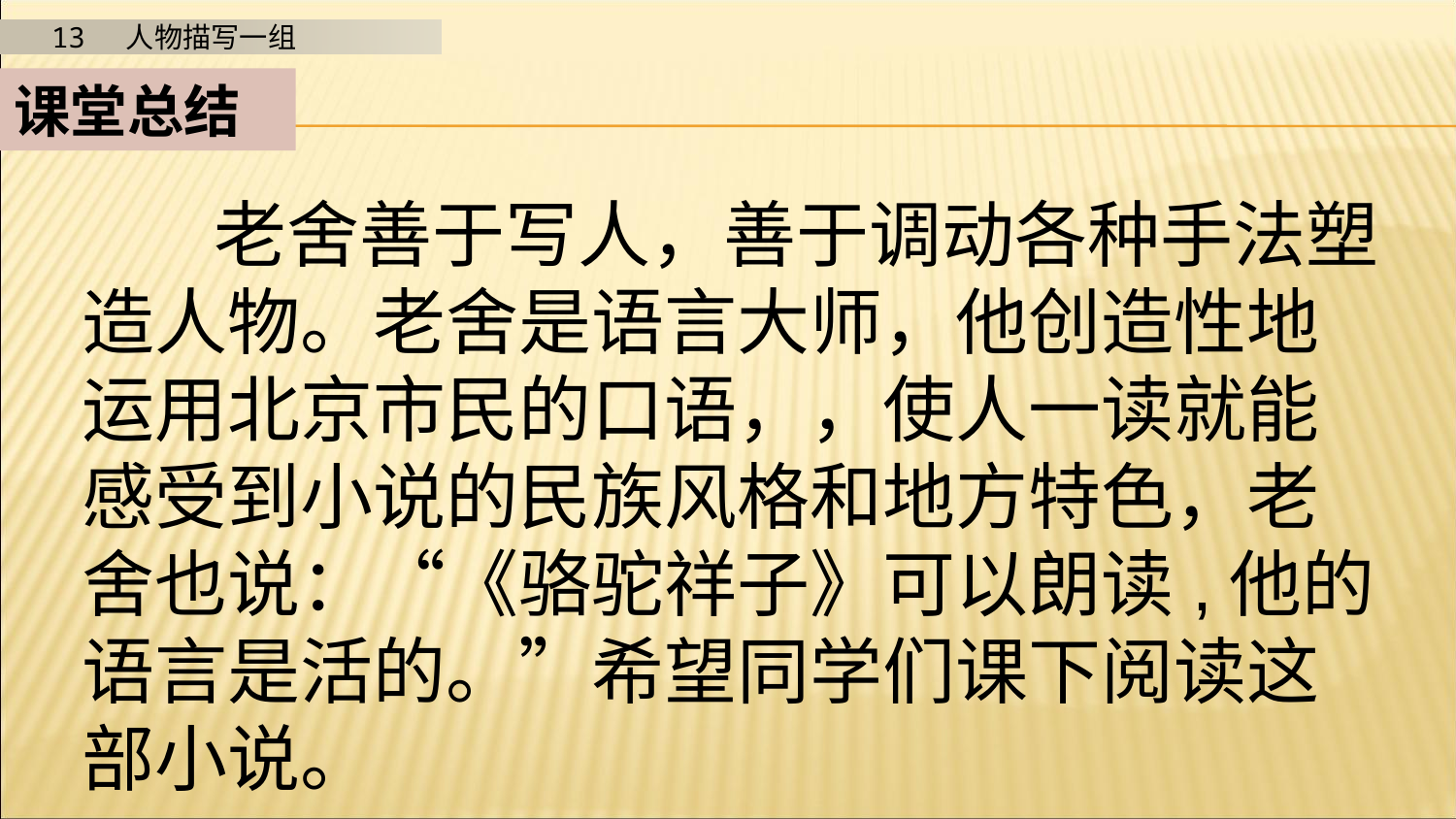

课堂总结
       老舍善于写人，善于调动各种手法塑造人物。老舍是语言大师，他创造性地运用北京市民的口语，，使人一读就能感受到小说的民族风格和地方特色，老舍也说：“《骆驼祥子》可以朗读,他的语言是活的。”希望同学们课下阅读这部小说。